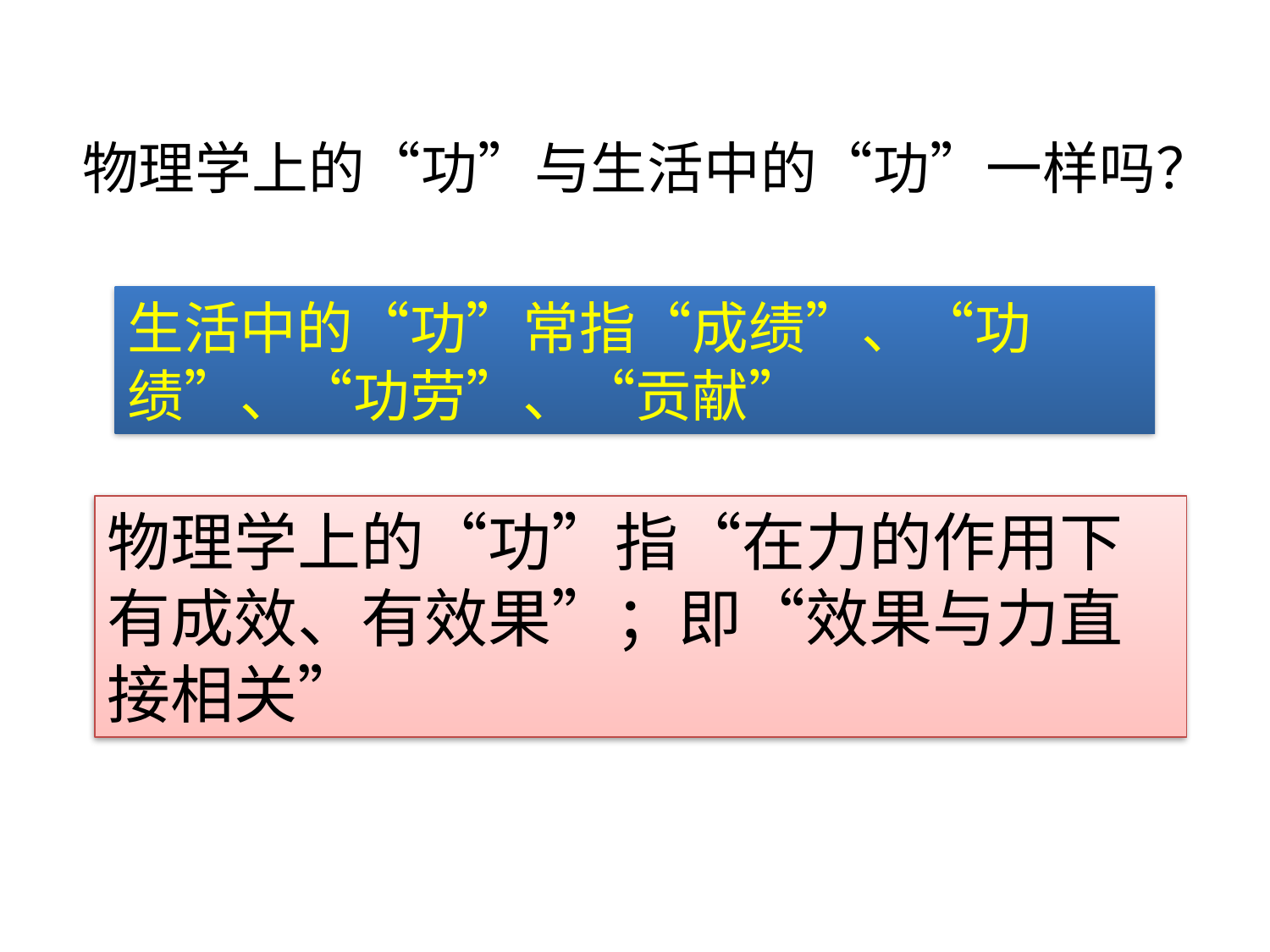

物理学上的“功”与生活中的“功”一样吗？
生活中的“功”常指“成绩”、“功绩”、“功劳”、“贡献”
物理学上的“功”指“在力的作用下有成效、有效果”；即“效果与力直接相关”